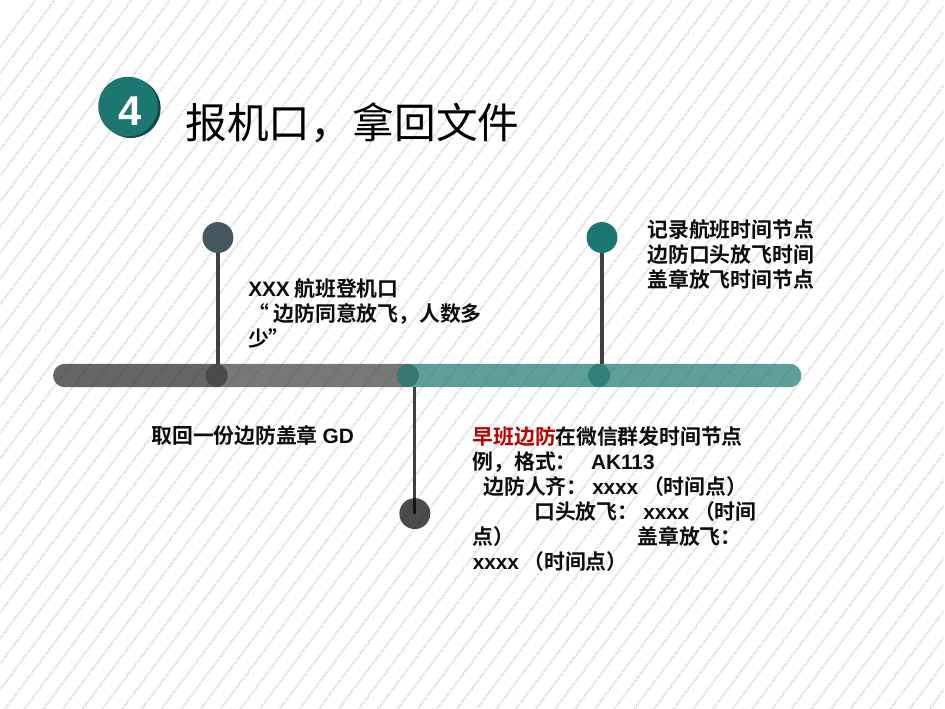

4

报机口，拿回文件

记录航班时间节点
边防口头放飞时间
盖章放飞时间节点

XXX航班登机口
“边防同意放飞，人数多少”

取回一份边防盖章GD
早班边防在微信群发时间节点
例，格式：  AK113                        边防人齐：xxxx（时间点）                      口头放飞：xxxx（时间点）                          盖章放飞：xxxx（时间点）